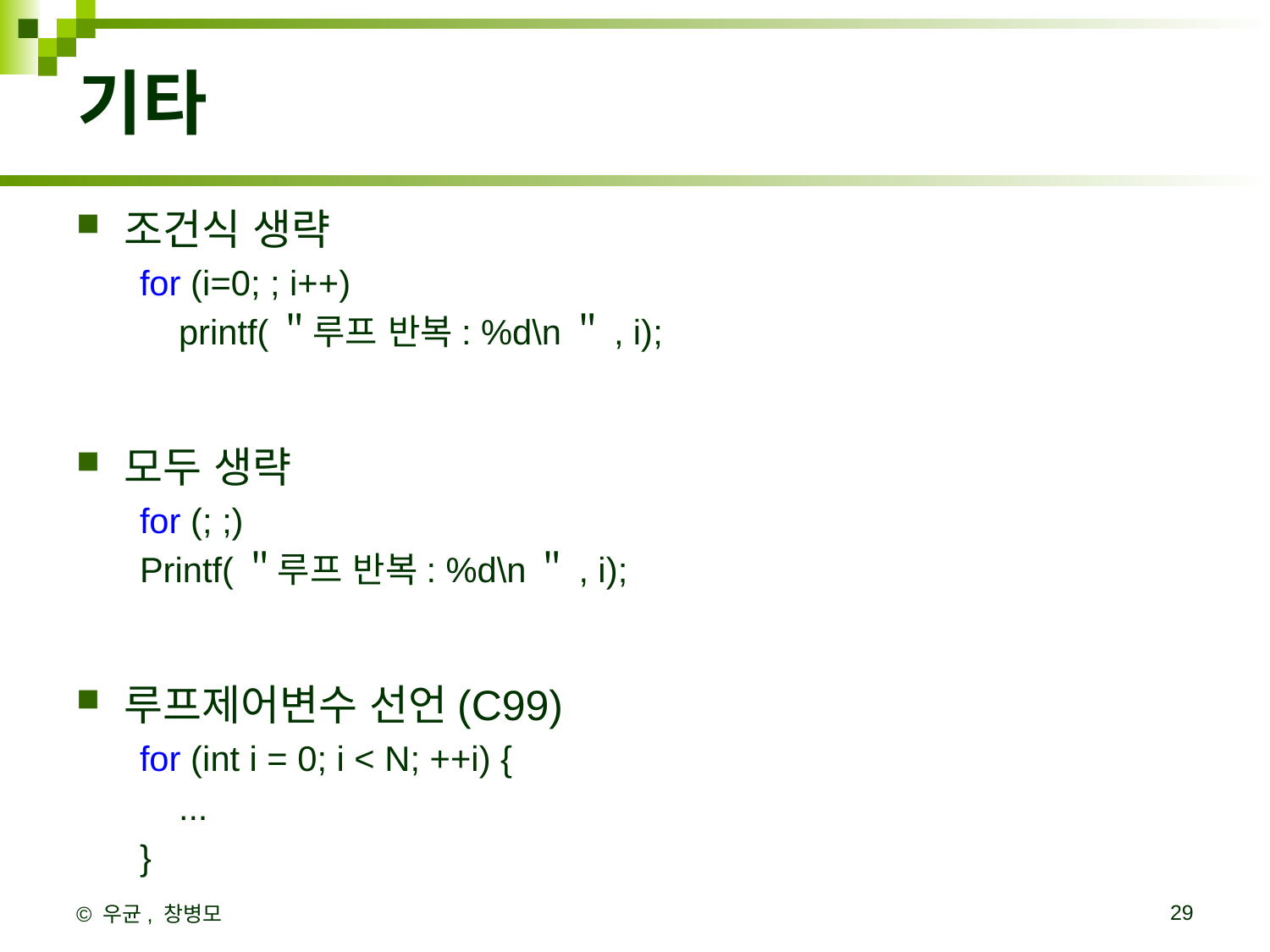

# 기타
조건식 생략
for (i=0; ; i++)
    printf(＂루프 반복: %d\n＂, i);

모두 생략
for (; ;)
Printf(＂루프 반복: %d\n＂, i);

루프제어변수 선언(C99)
for (int i = 0; i < N; ++i) {
    ...
}
© 우균, 창병모
29